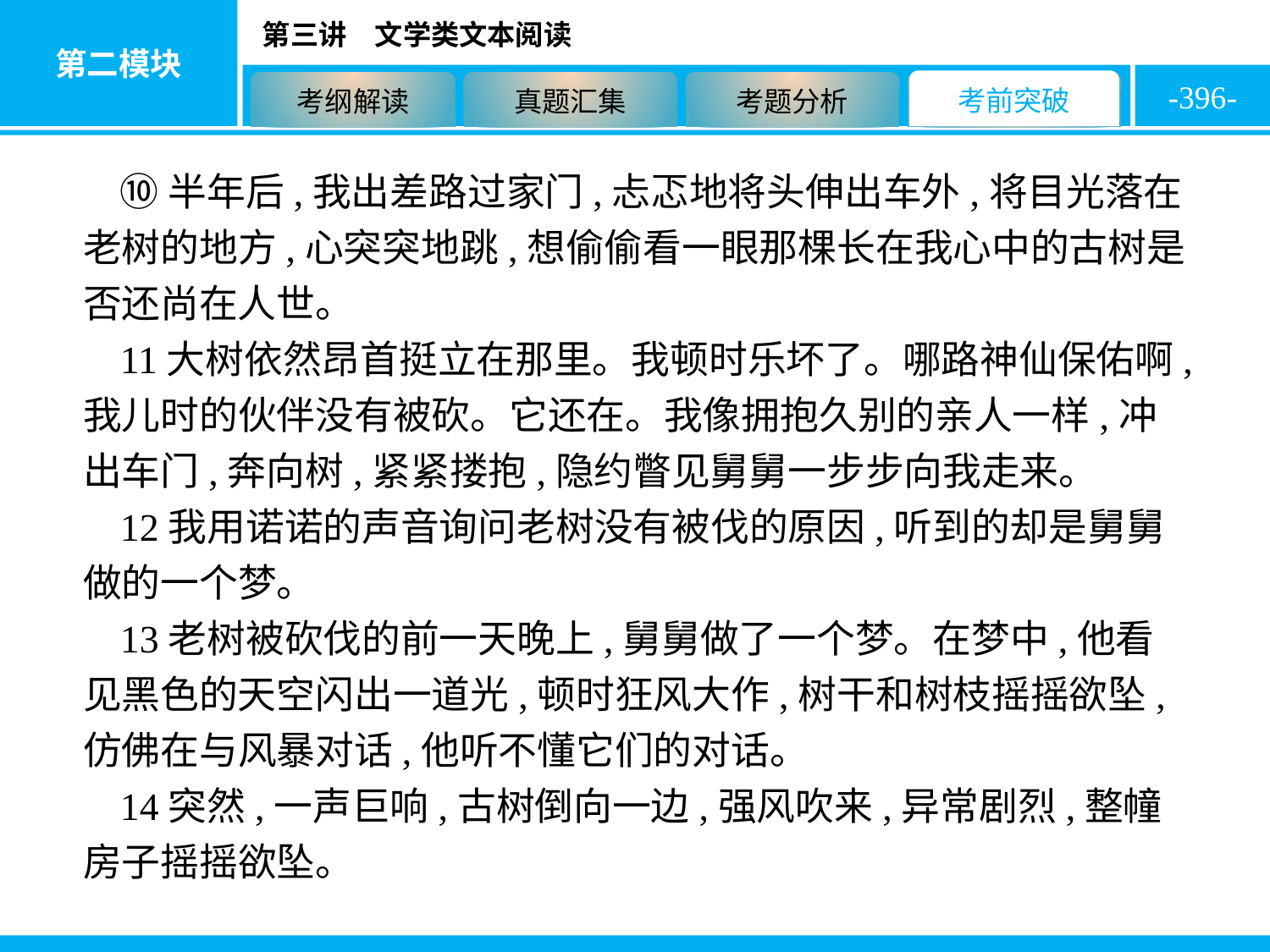

-396-
⑩半年后,我出差路过家门,忐忑地将头伸出车外,将目光落在老树的地方,心突突地跳,想偷偷看一眼那棵长在我心中的古树是否还尚在人世。
11大树依然昂首挺立在那里。我顿时乐坏了。哪路神仙保佑啊,我儿时的伙伴没有被砍。它还在。我像拥抱久别的亲人一样,冲出车门,奔向树,紧紧搂抱,隐约瞥见舅舅一步步向我走来。
12我用诺诺的声音询问老树没有被伐的原因,听到的却是舅舅做的一个梦。
13老树被砍伐的前一天晚上,舅舅做了一个梦。在梦中,他看见黑色的天空闪出一道光,顿时狂风大作,树干和树枝摇摇欲坠,仿佛在与风暴对话,他听不懂它们的对话。
14突然,一声巨响,古树倒向一边,强风吹来,异常剧烈,整幢房子摇摇欲坠。